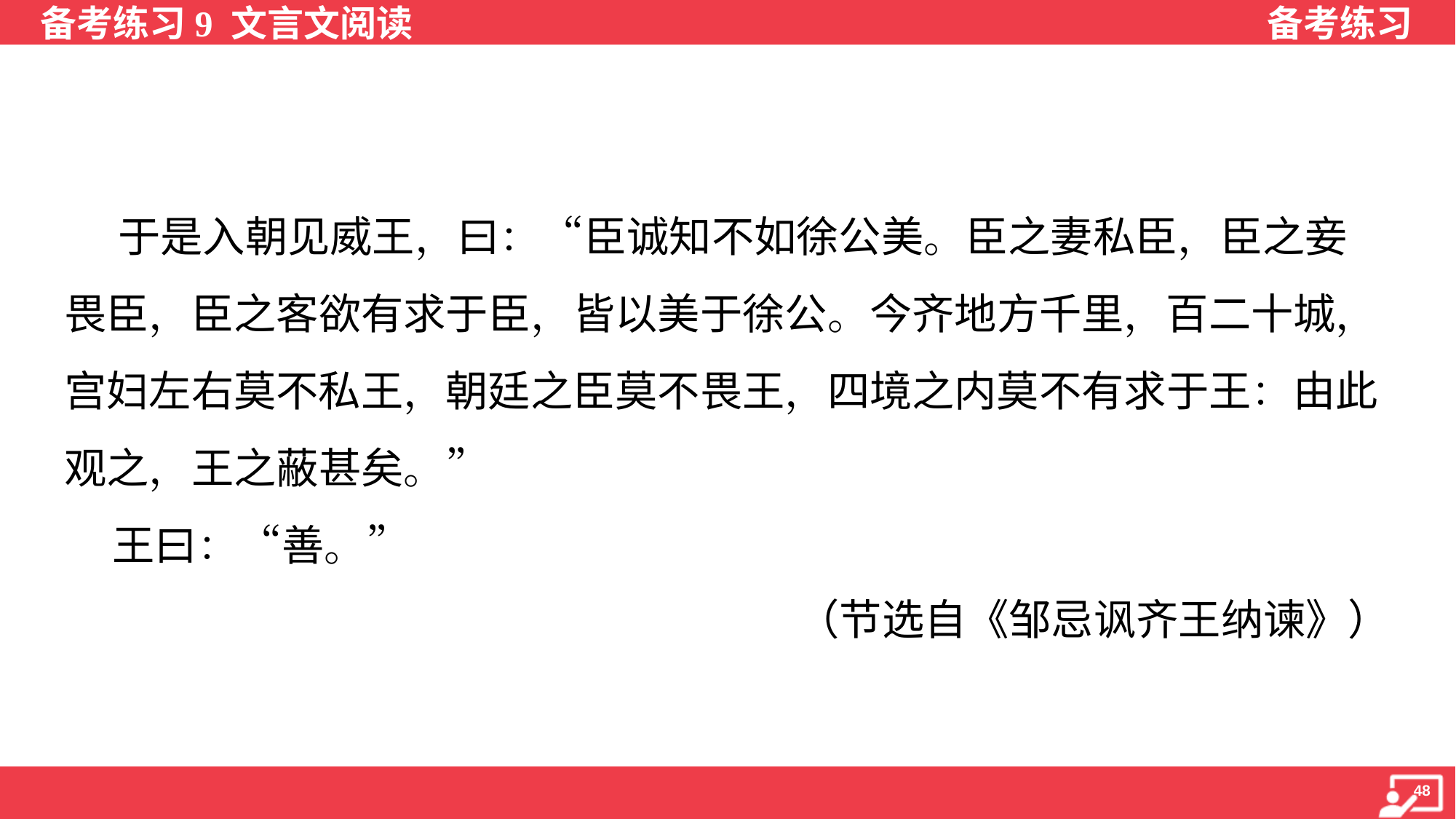

于是入朝见威王，曰：“臣诚知不如徐公美。臣之妻私臣，臣之妾
畏臣，臣之客欲有求于臣，皆以美于徐公。今齐地方千里，百二十城，
宫妇左右莫不私王，朝廷之臣莫不畏王，四境之内莫不有求于王：由此
观之，王之蔽甚矣。”
    王曰：“善。”
（节选自《邹忌讽齐王纳谏》）